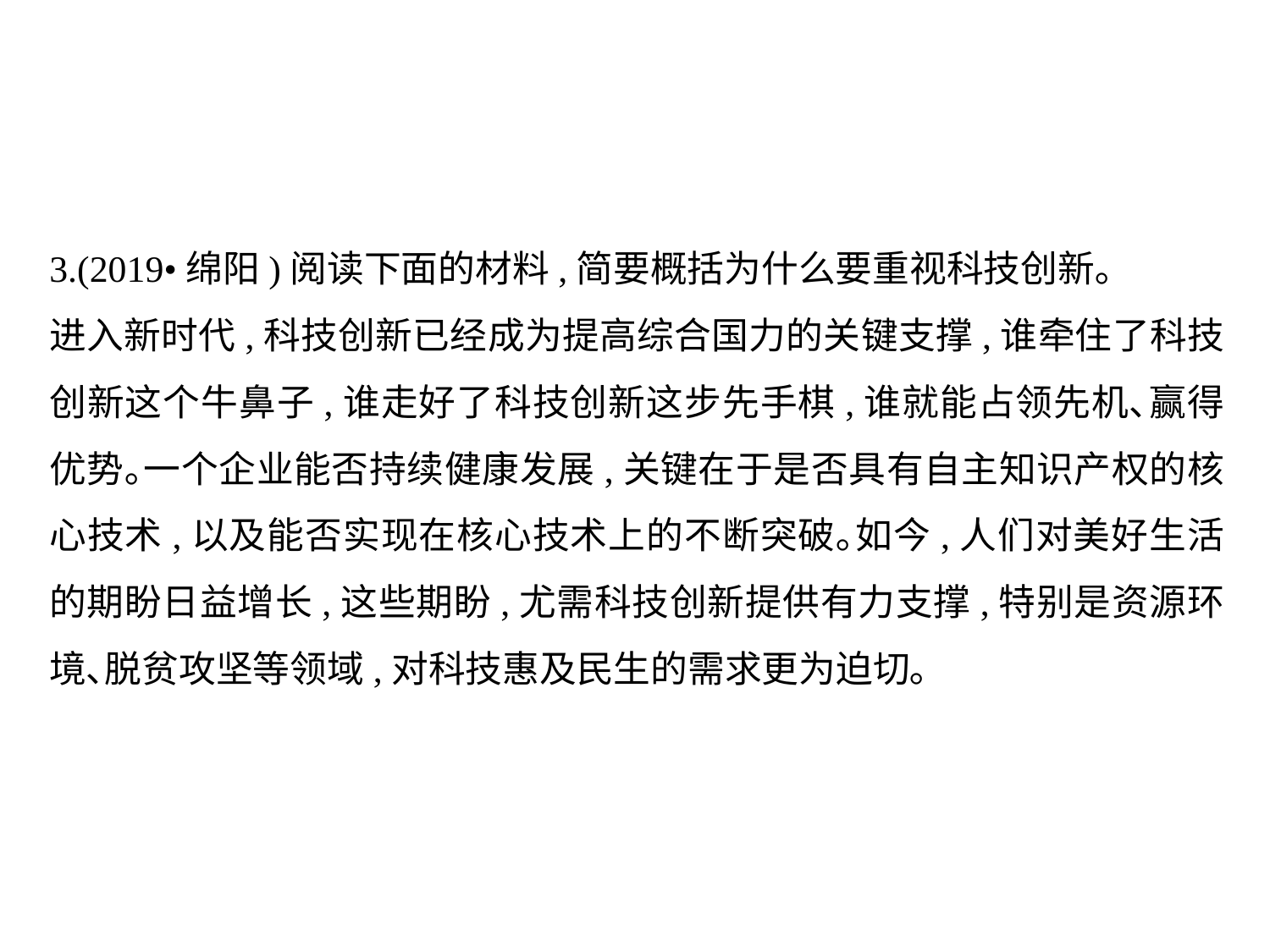

3.(2019•绵阳)阅读下面的材料,简要概括为什么要重视科技创新｡
进入新时代,科技创新已经成为提高综合国力的关键支撑,谁牵住了科技创新这个牛鼻子,谁走好了科技创新这步先手棋,谁就能占领先机､赢得优势｡一个企业能否持续健康发展,关键在于是否具有自主知识产权的核心技术,以及能否实现在核心技术上的不断突破｡如今,人们对美好生活的期盼日益增长,这些期盼,尤需科技创新提供有力支撑,特别是资源环境､脱贫攻坚等领域,对科技惠及民生的需求更为迫切｡